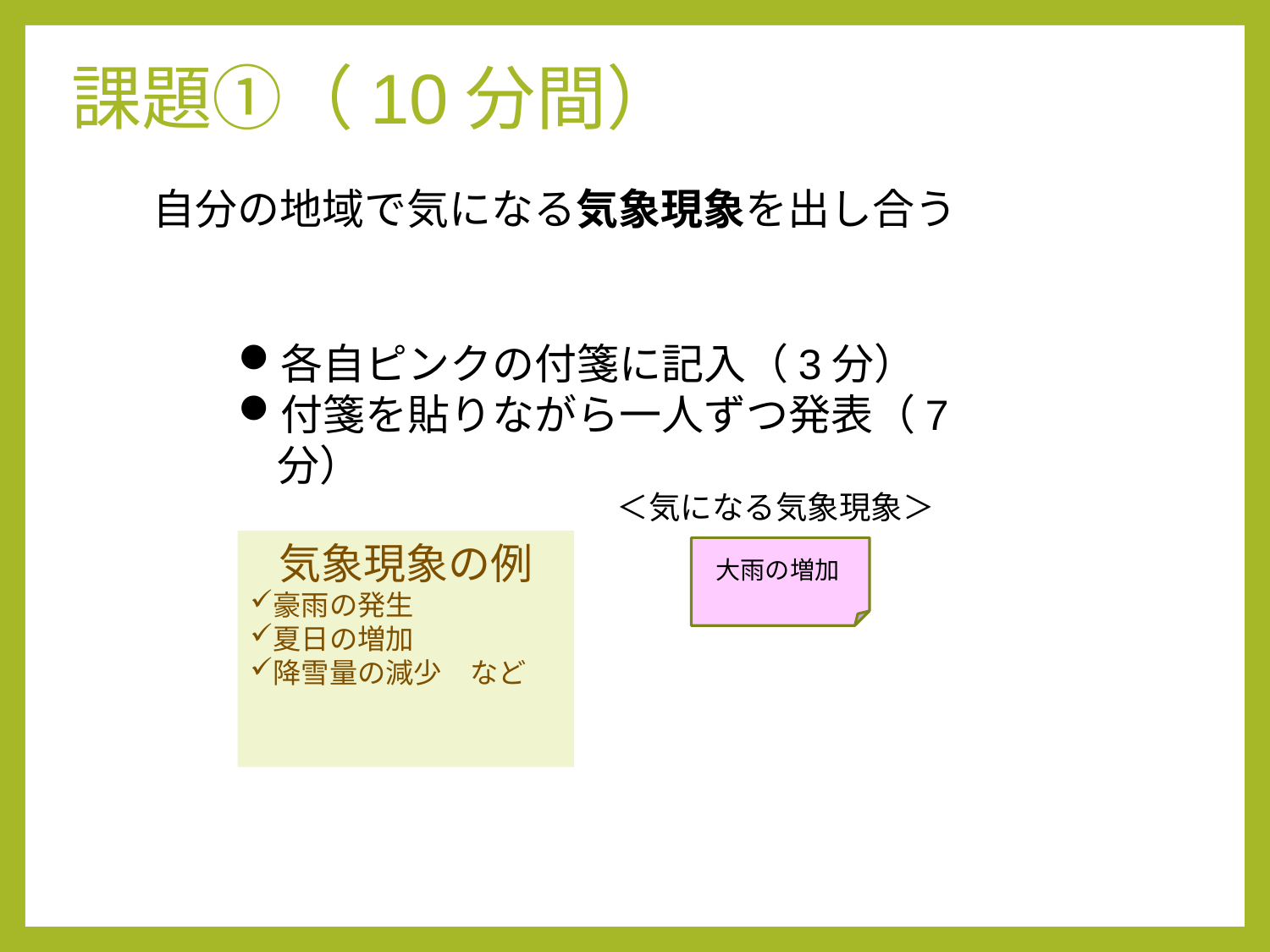

# 課題①（10分間）
自分の地域で気になる気象現象を出し合う

各自ピンクの付箋に記入（3分）
付箋を貼りながら一人ずつ発表（7分）

＜気になる気象現象＞
気象現象の例
豪雨の発生
夏日の増加
降雪量の減少　など

大雨の増加